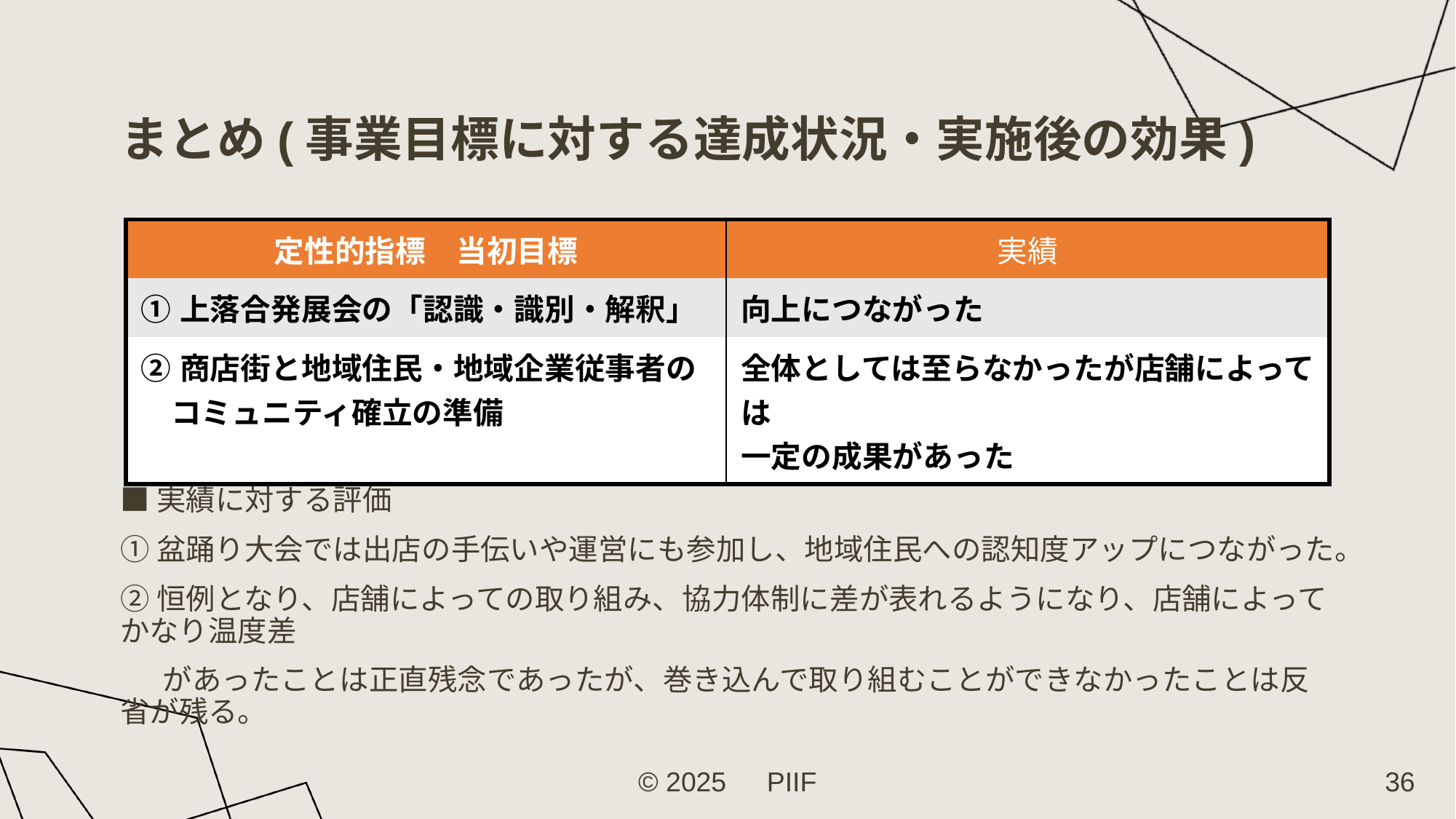

# まとめ(事業目標に対する達成状況・実施後の効果)

■実績に対する評価
①盆踊り大会では出店の手伝いや運営にも参加し、地域住民への認知度アップにつながった。
②恒例となり、店舗によっての取り組み、協力体制に差が表れるようになり、店舗によってかなり温度差
 　があったことは正直残念であったが、巻き込んで取り組むことができなかったことは反省が残る。

| 定性的指標　当初目標 | 実績 |
| --- | --- |
| ①上落合発展会の「認識・識別・解釈」 | 向上につながった |
| ②商店街と地域住民・地域企業従事者の 　コミュニティ確立の準備 | 全体としては至らなかったが店舗によっては 一定の成果があった |
© 2025　PIIF
36